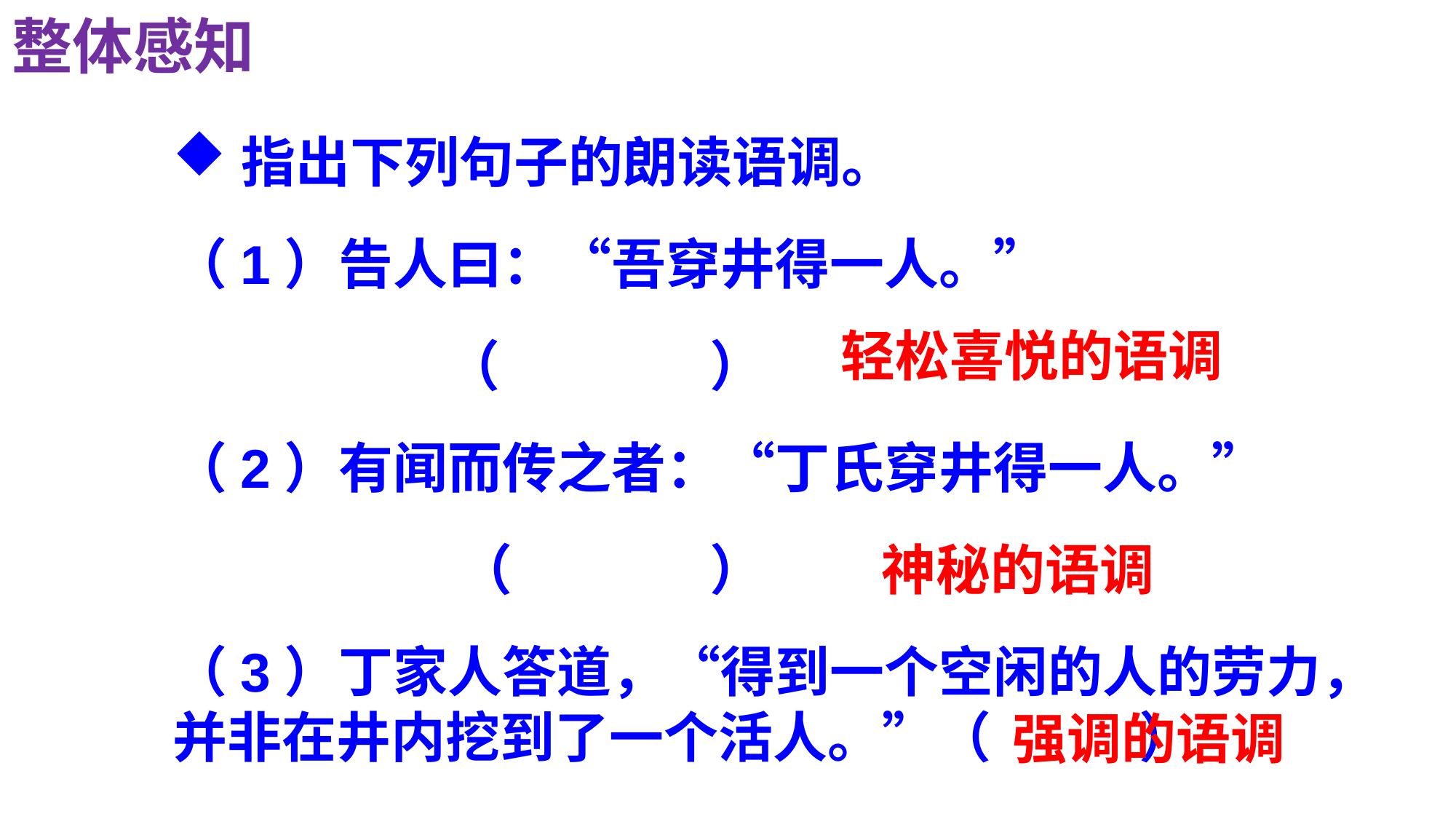

整体感知
指出下列句子的朗读语调。
（1）告人曰：“吾穿井得一人。”
                     （                 ）
（2）有闻而传之者：“丁氏穿井得一人。”
                      （                ）
（3）丁家人答道，“得到一个空闲的人的劳力，并非在井内挖到了一个活人。”（            ）

轻松喜悦的语调
神秘的语调
强调的语调